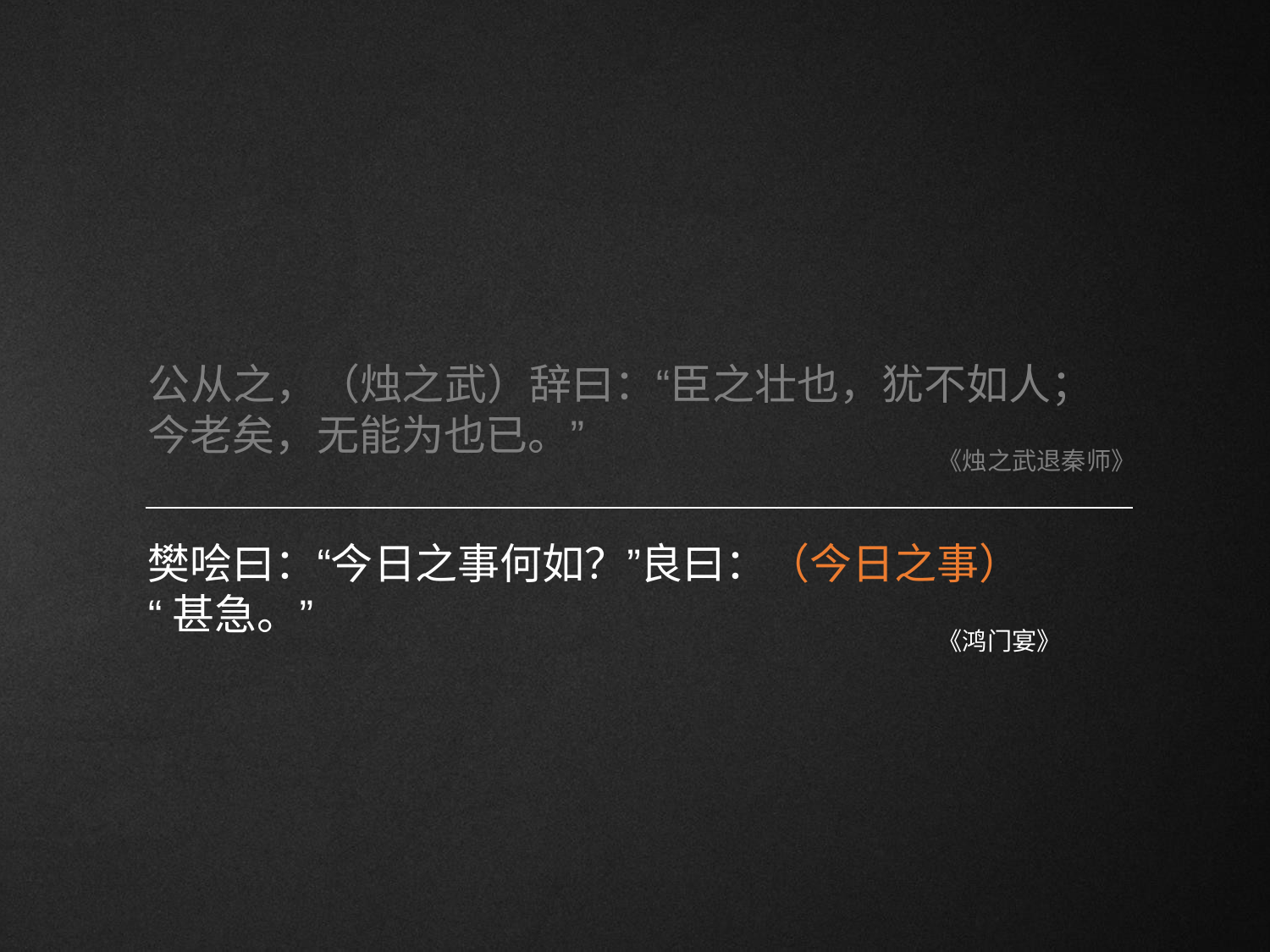

# 公从之，（烛之武）辞曰：“臣之壮也，犹不如人；
今老矣，无能为也已。”
《烛之武退秦师》

樊哙曰：“今日之事何如？”良曰：（今日之事）
“甚急。”
《鸿门宴》